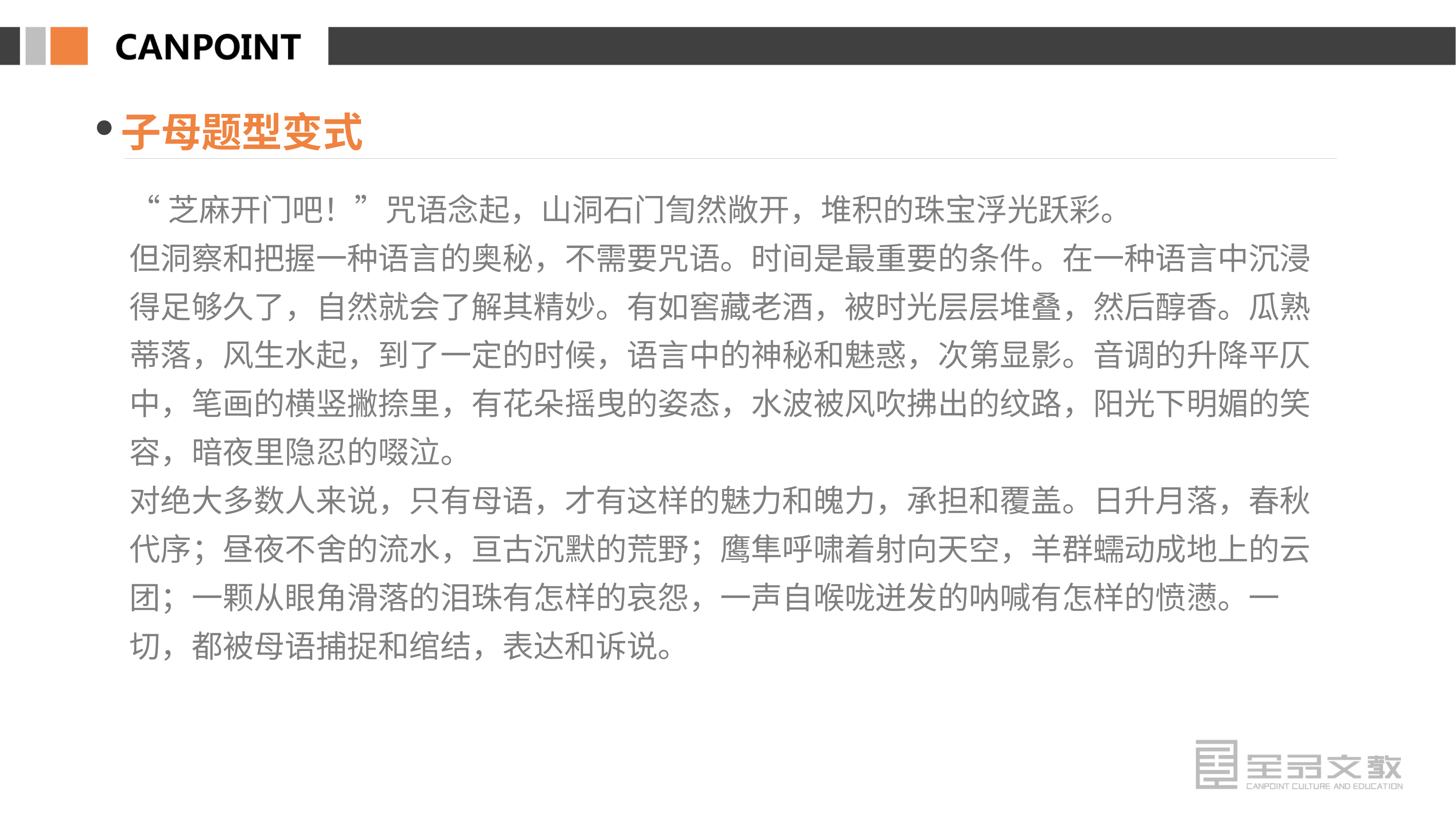

子母题型变式

“芝麻开门吧！”咒语念起，山洞石门訇然敞开，堆积的珠宝浮光跃彩。
但洞察和把握一种语言的奥秘，不需要咒语。时间是最重要的条件。在一种语言中沉浸得足够久了，自然就会了解其精妙。有如窖藏老酒，被时光层层堆叠，然后醇香。瓜熟蒂落，风生水起，到了一定的时候，语言中的神秘和魅惑，次第显影。音调的升降平仄中，笔画的横竖撇捺里，有花朵摇曳的姿态，水波被风吹拂出的纹路，阳光下明媚的笑容，暗夜里隐忍的啜泣。
对绝大多数人来说，只有母语，才有这样的魅力和魄力，承担和覆盖。日升月落，春秋代序；昼夜不舍的流水，亘古沉默的荒野；鹰隼呼啸着射向天空，羊群蠕动成地上的云团；一颗从眼角滑落的泪珠有怎样的哀怨，一声自喉咙迸发的呐喊有怎样的愤懑。一切，都被母语捕捉和绾结，表达和诉说。